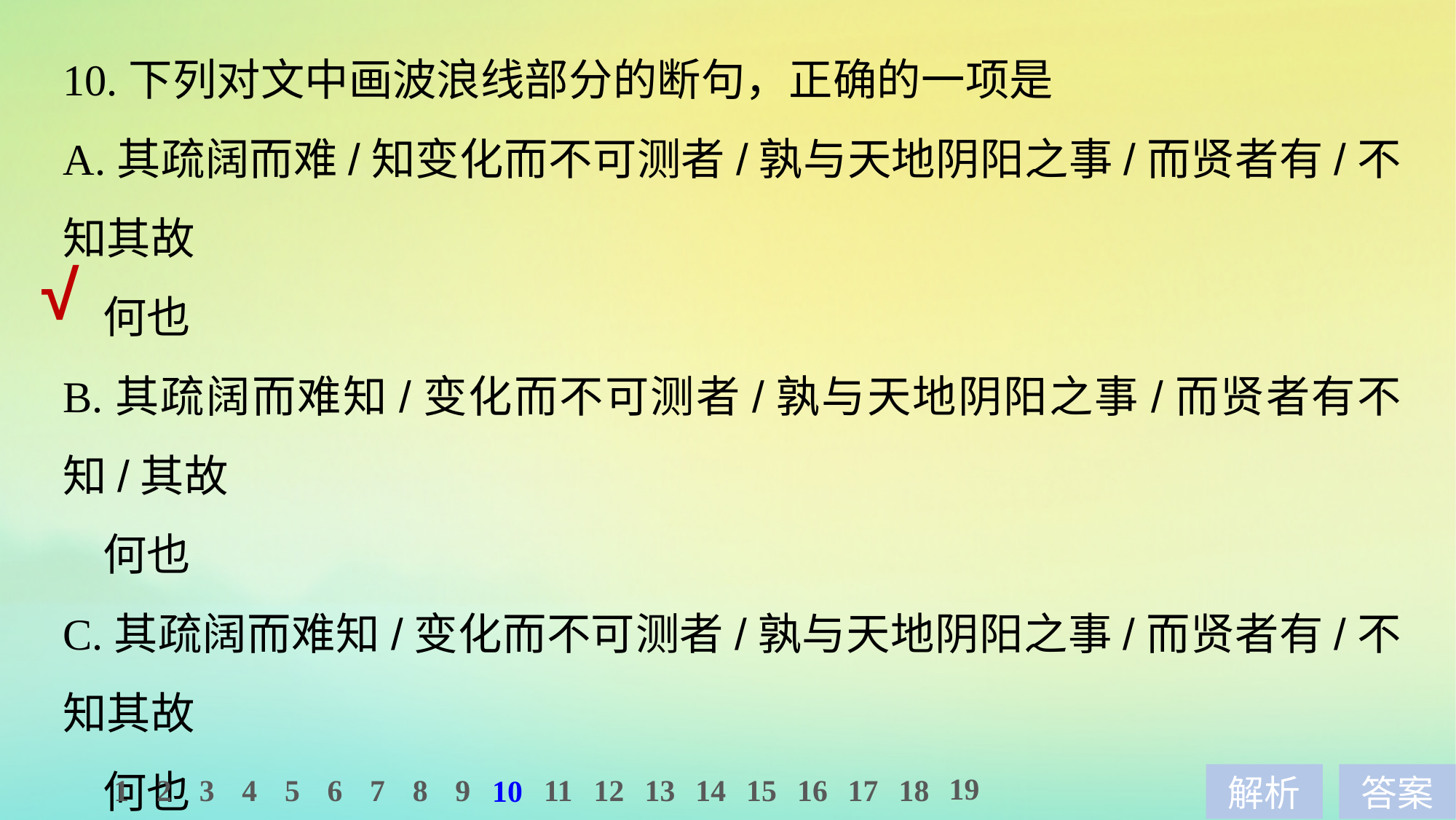

10.下列对文中画波浪线部分的断句，正确的一项是
A.其疏阔而难/知变化而不可测者/孰与天地阴阳之事/而贤者有/不知其故
   何也
B.其疏阔而难知/变化而不可测者/孰与天地阴阳之事/而贤者有不知/其故
   何也
C.其疏阔而难知/变化而不可测者/孰与天地阴阳之事/而贤者有/不知其故
   何也
D.其疏阔而难/知变化而不可测者/孰与天地阴阳之事/而贤者有不知/其故
   何也
√
19
1
2
3
4
5
6
7
8
9
11
12
13
14
15
16
17
18
10
解析
答案